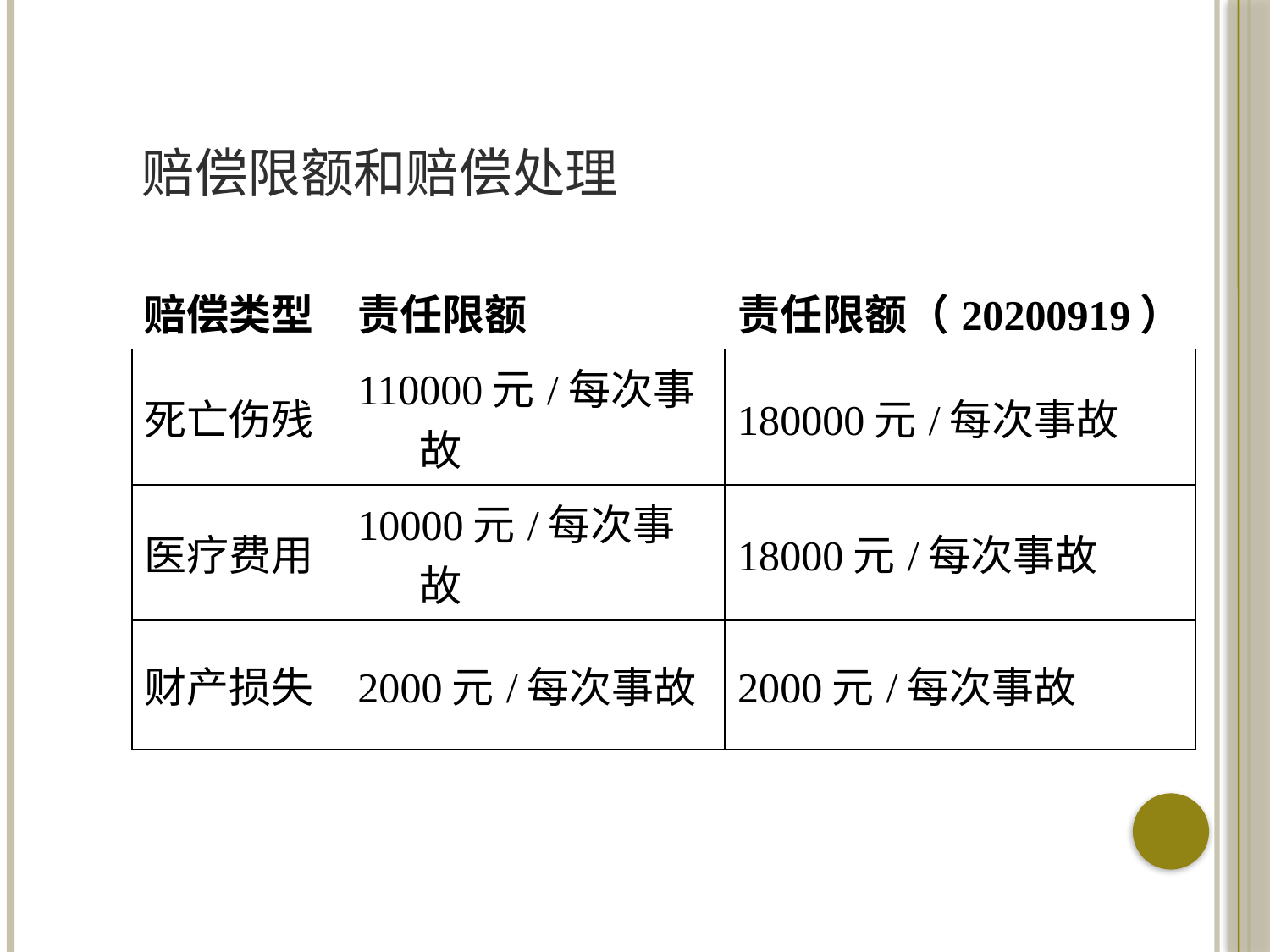

# 赔偿限额和赔偿处理
| 赔偿类型 | 责任限额 | 责任限额（20200919） |
| --- | --- | --- |
| 死亡伤残 | 110000元/每次事故 | 180000元/每次事故 |
| 医疗费用 | 10000元/每次事故 | 18000元/每次事故 |
| 财产损失 | 2000元/每次事故 | 2000元/每次事故 |